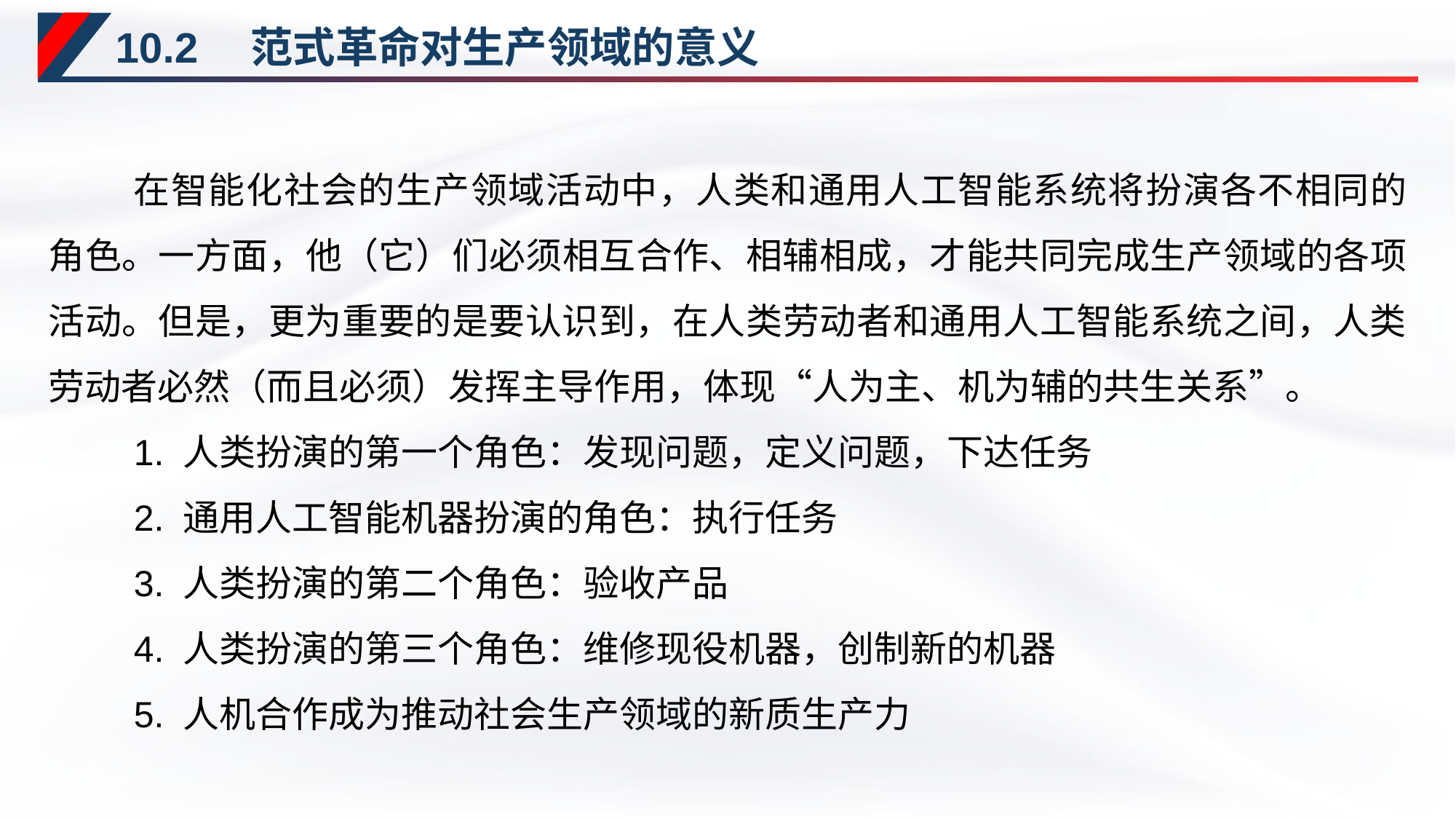

# 10.2　范式革命对生产领域的意义
在智能化社会的生产领域活动中，人类和通用人工智能系统将扮演各不相同的角色。一方面，他（它）们必须相互合作、相辅相成，才能共同完成生产领域的各项活动。但是，更为重要的是要认识到，在人类劳动者和通用人工智能系统之间，人类劳动者必然（而且必须）发挥主导作用，体现“人为主、机为辅的共生关系”。
1. 人类扮演的第一个角色：发现问题，定义问题，下达任务
2. 通用人工智能机器扮演的角色：执行任务
3. 人类扮演的第二个角色：验收产品
4. 人类扮演的第三个角色：维修现役机器，创制新的机器
5. 人机合作成为推动社会生产领域的新质生产力